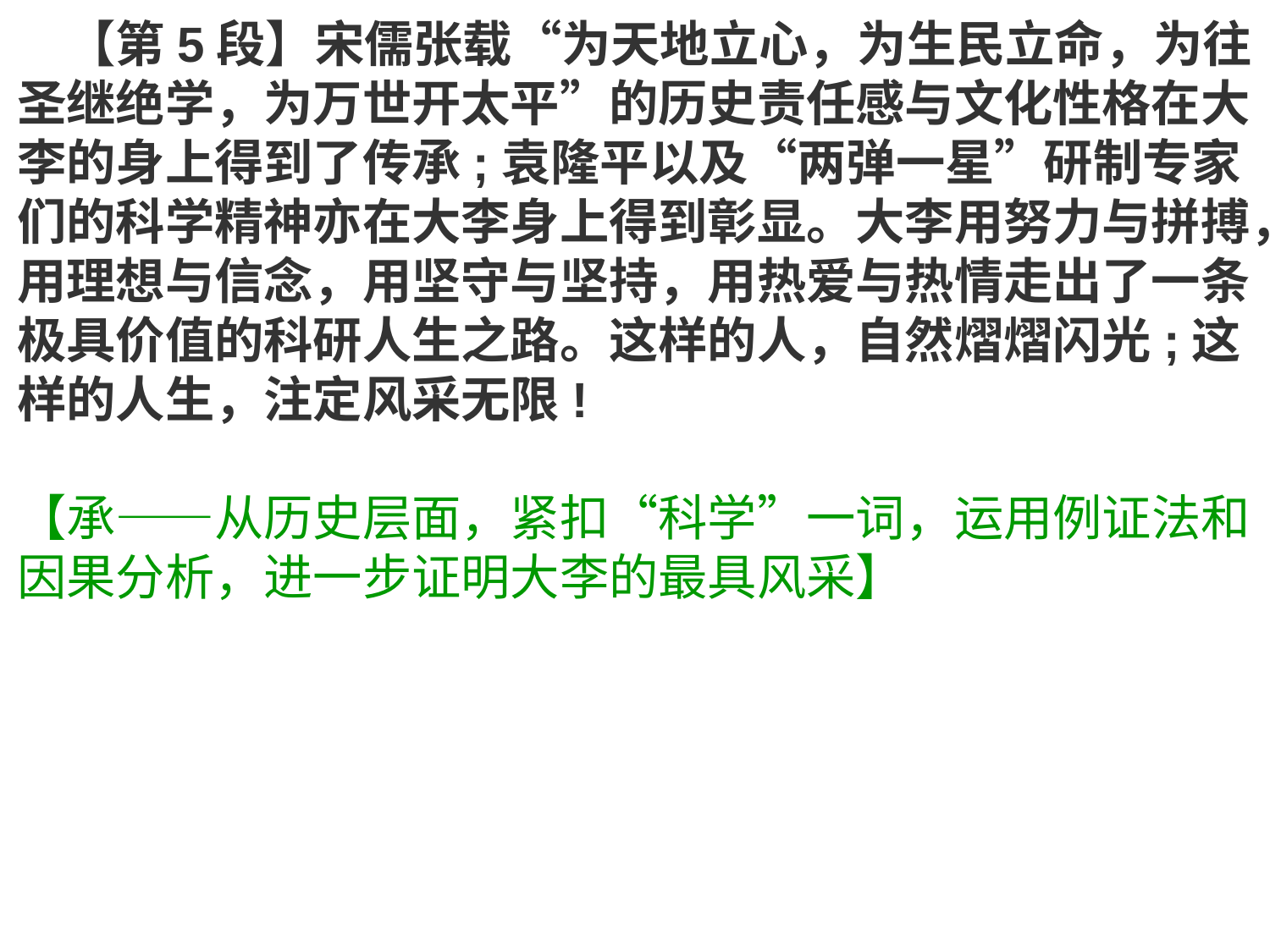

【第5段】宋儒张载“为天地立心，为生民立命，为往圣继绝学，为万世开太平”的历史责任感与文化性格在大李的身上得到了传承;袁隆平以及“两弹一星”研制专家们的科学精神亦在大李身上得到彰显。大李用努力与拼搏，用理想与信念，用坚守与坚持，用热爱与热情走出了一条极具价值的科研人生之路。这样的人，自然熠熠闪光;这样的人生，注定风采无限!

【承——从历史层面，紧扣“科学”一词，运用例证法和因果分析，进一步证明大李的最具风采】